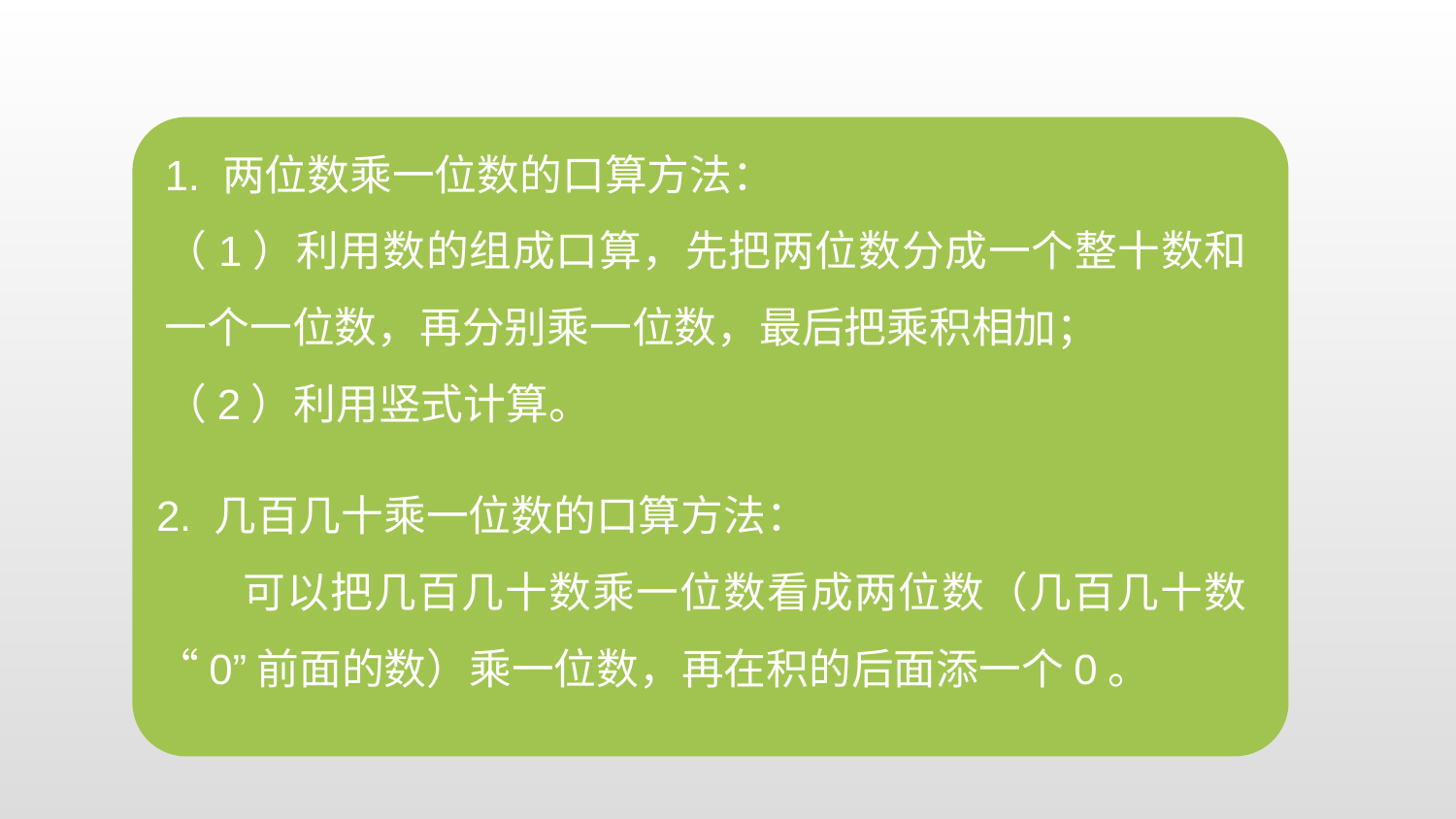

1. 两位数乘一位数的口算方法：
（1）利用数的组成口算，先把两位数分成一个整十数和一个一位数，再分别乘一位数，最后把乘积相加；
（2）利用竖式计算。
2. 几百几十乘一位数的口算方法：
       可以把几百几十数乘一位数看成两位数（几百几十数“0”前面的数）乘一位数，再在积的后面添一个0。